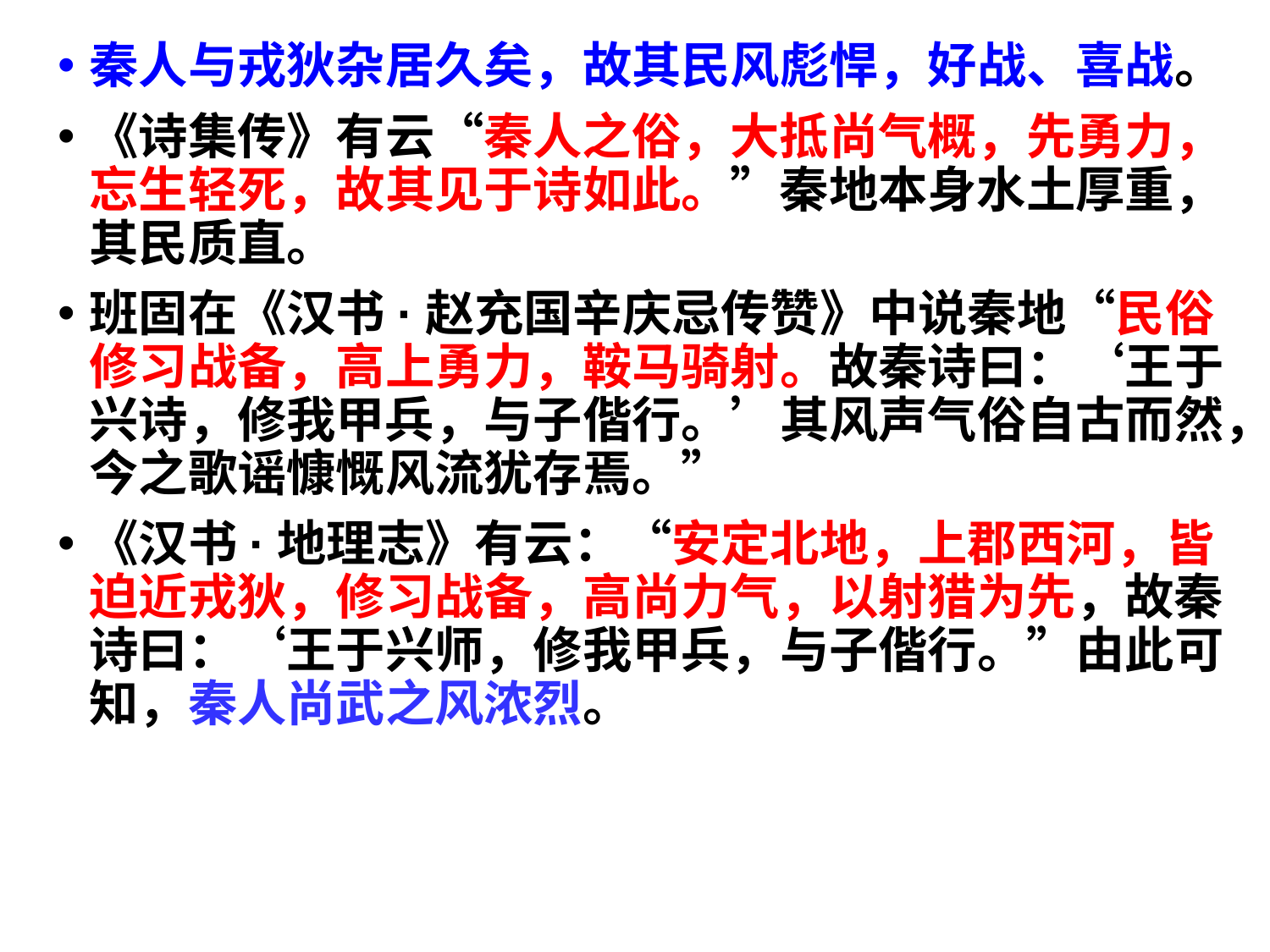

秦人与戎狄杂居久矣，故其民风彪悍，好战、喜战。
《诗集传》有云“秦人之俗，大抵尚气概，先勇力，忘生轻死，故其见于诗如此。”秦地本身水土厚重，其民质直。
班固在《汉书·赵充国辛庆忌传赞》中说秦地“民俗修习战备，高上勇力，鞍马骑射。故秦诗曰：‘王于兴诗，修我甲兵，与子偕行。’其风声气俗自古而然，今之歌谣慷慨风流犹存焉。”
《汉书·地理志》有云：“安定北地，上郡西河，皆迫近戎狄，修习战备，高尚力气，以射猎为先，故秦诗曰：‘王于兴师，修我甲兵，与子偕行。”由此可知，秦人尚武之风浓烈。